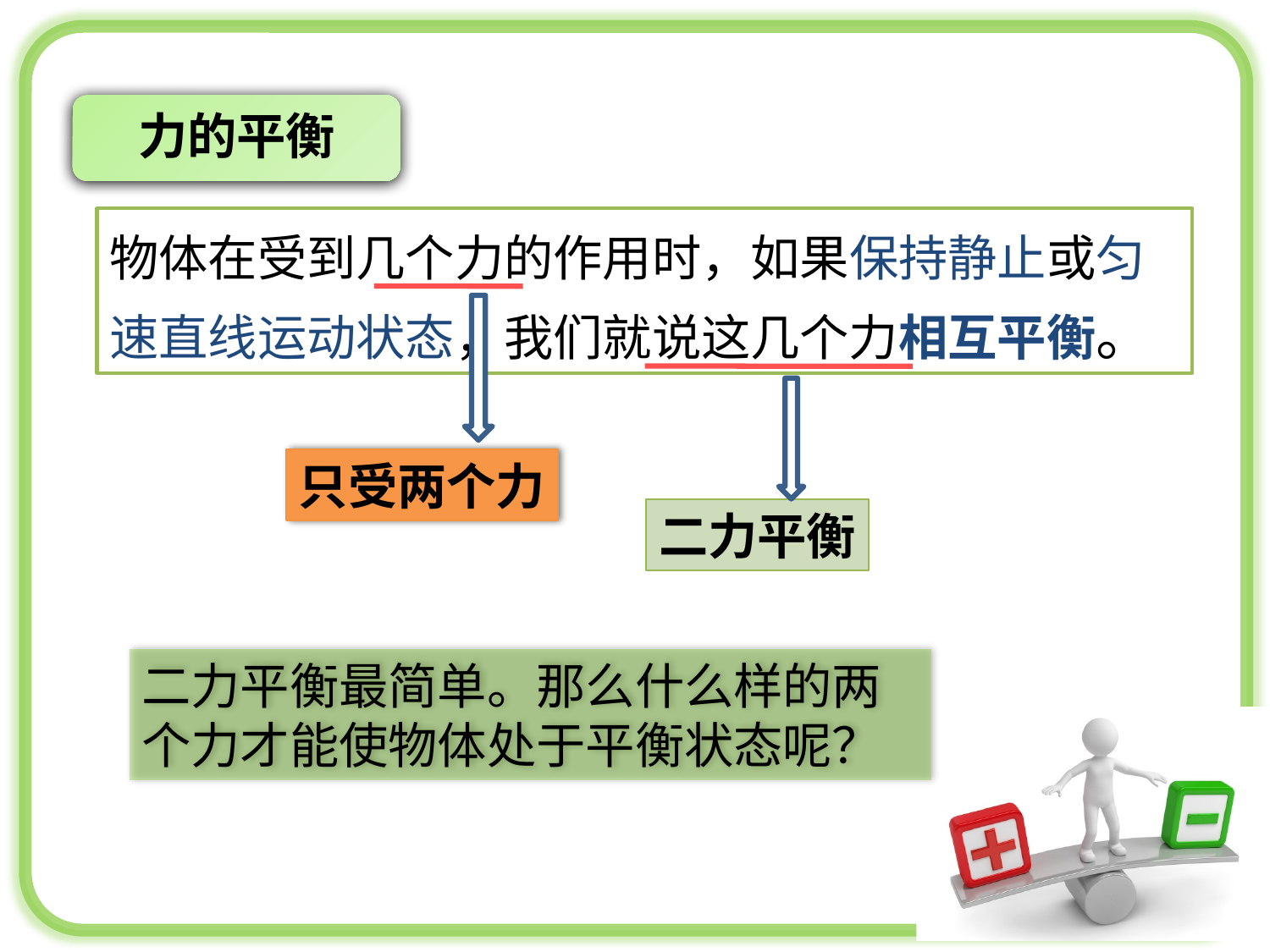

力的平衡
物体在受到几个力的作用时，如果保持静止或匀速直线运动状态，我们就说这几个力相互平衡。

只受两个力

二力平衡
二力平衡最简单。那么什么样的两个力才能使物体处于平衡状态呢？